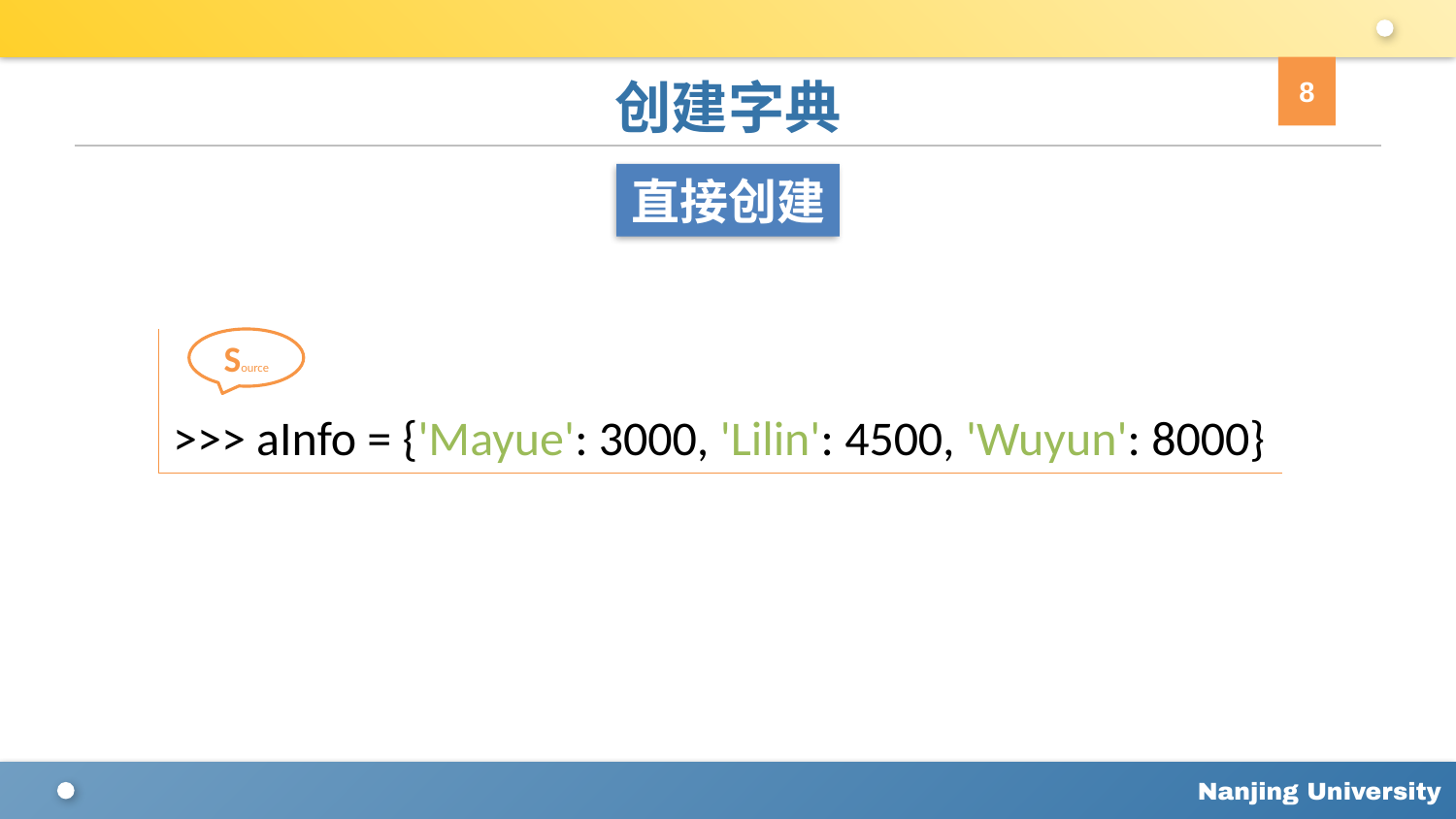

8
# 创建字典
直接创建

>>> aInfo = {'Mayue': 3000, 'Lilin': 4500, 'Wuyun': 8000}

Source